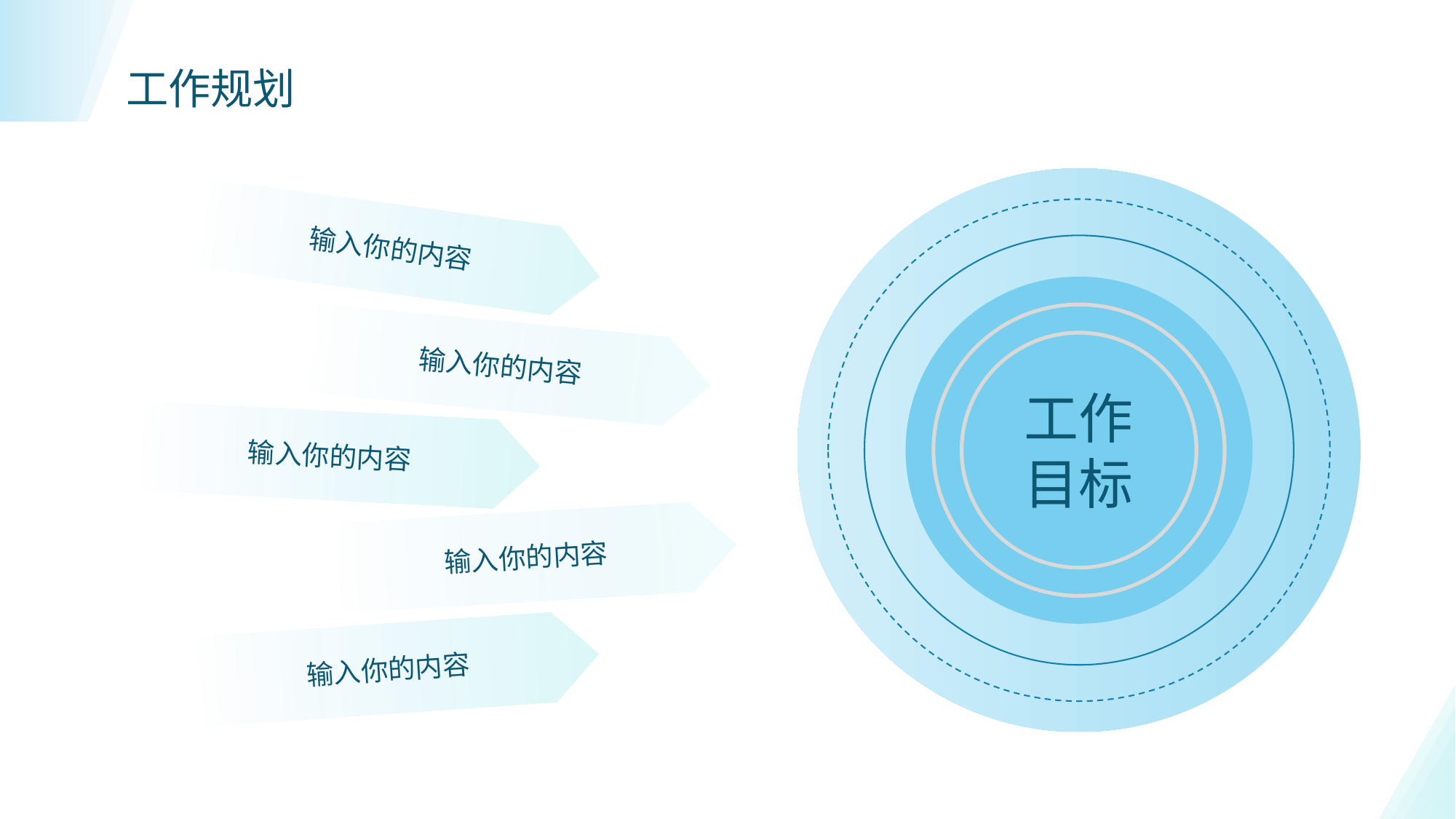

# 工作规划

工作目标
输入你的内容
输入你的内容
输入你的内容
输入你的内容
输入你的内容